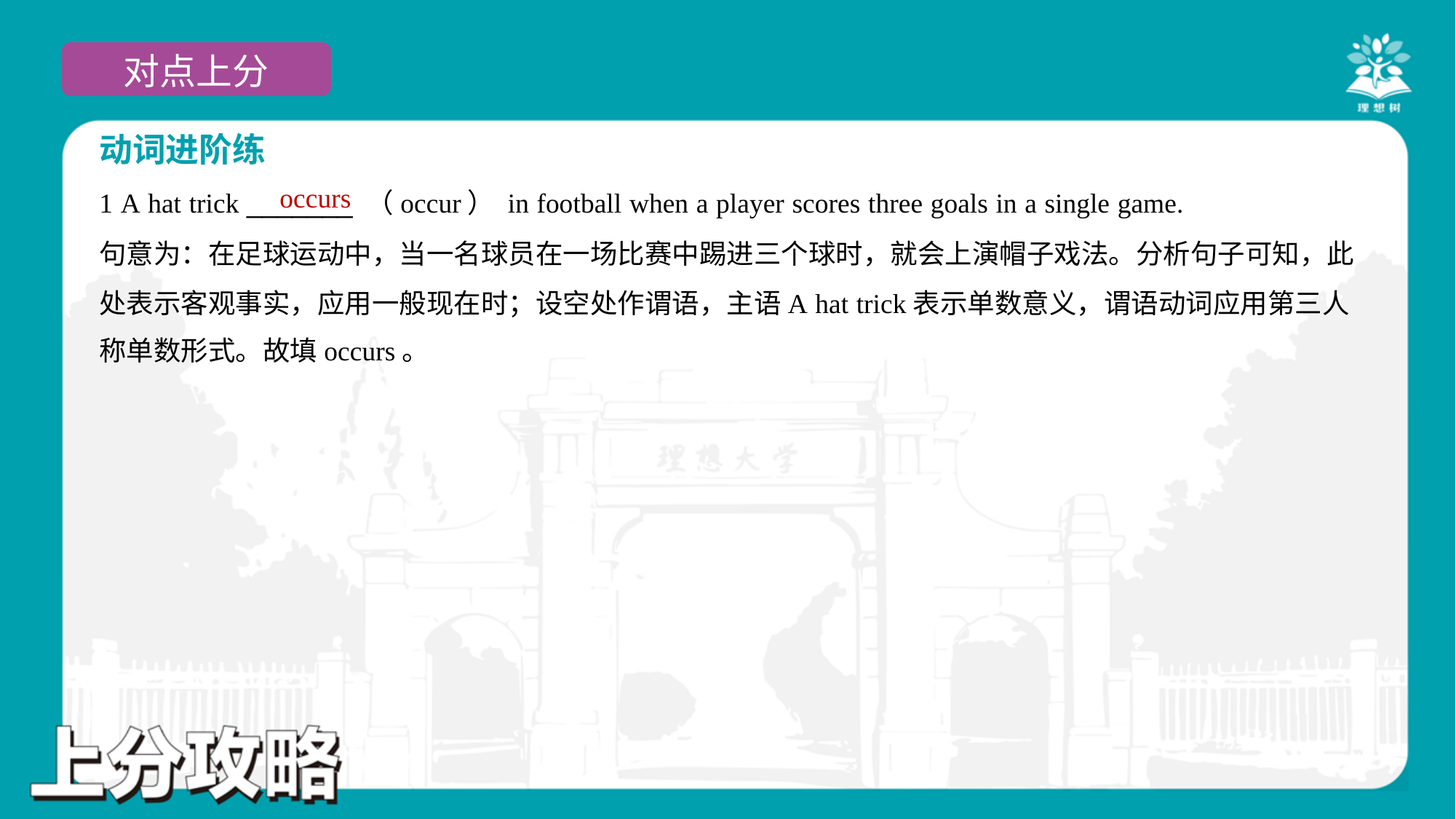

动词进阶练
occurs
1 A hat trick _______ （occur） in football when a player scores three goals in a single game.
句意为：在足球运动中，当一名球员在一场比赛中踢进三个球时，就会上演帽子戏法。分析句子可知，此
处表示客观事实，应用一般现在时；设空处作谓语，主语A hat trick表示单数意义，谓语动词应用第三人
称单数形式。故填occurs。